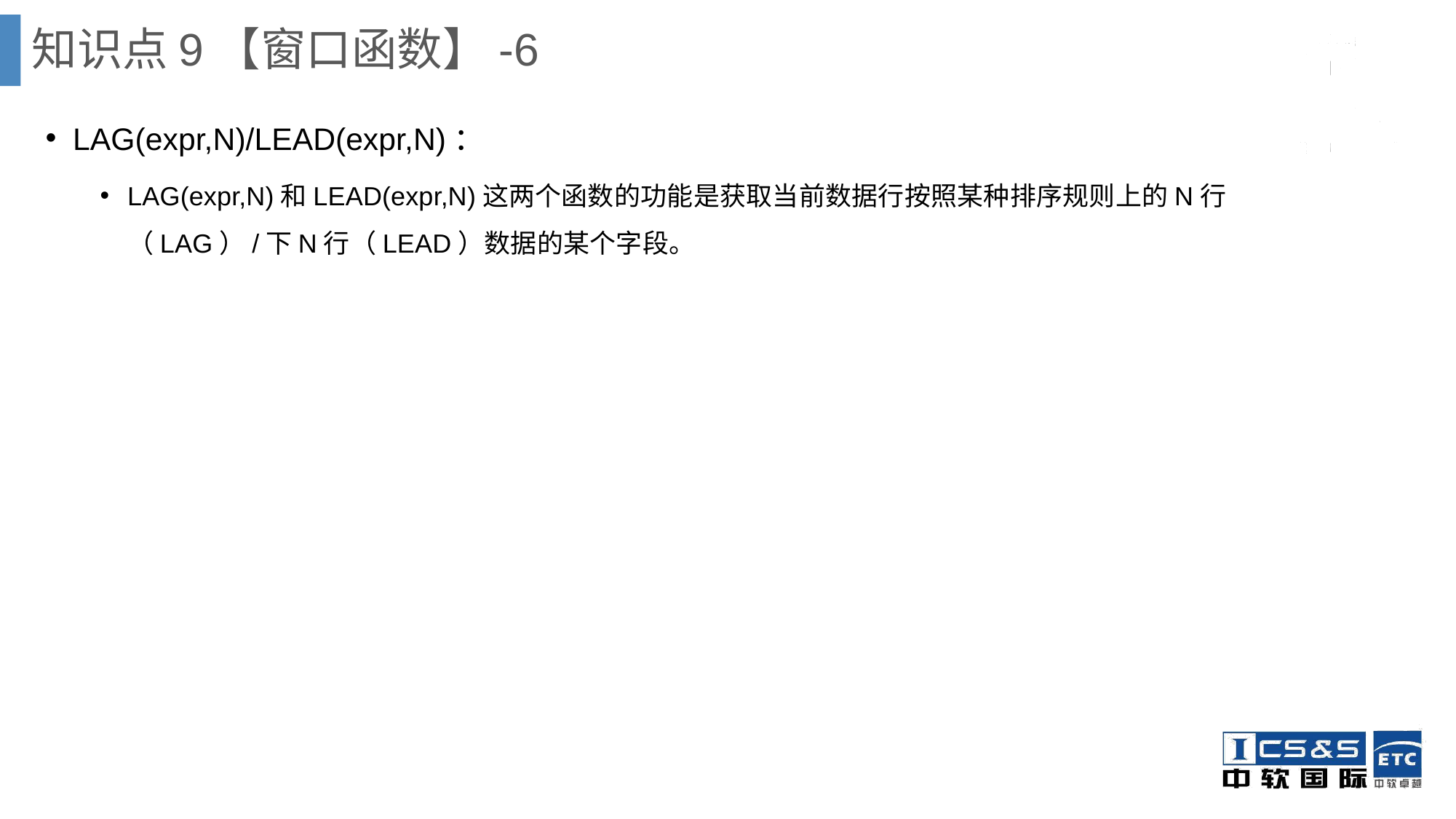

知识点9【窗口函数】-6
LAG(expr,N)/LEAD(expr,N)：
LAG(expr,N)和LEAD(expr,N)这两个函数的功能是获取当前数据行按照某种排序规则上的N行（LAG）/下N行（LEAD）数据的某个字段。